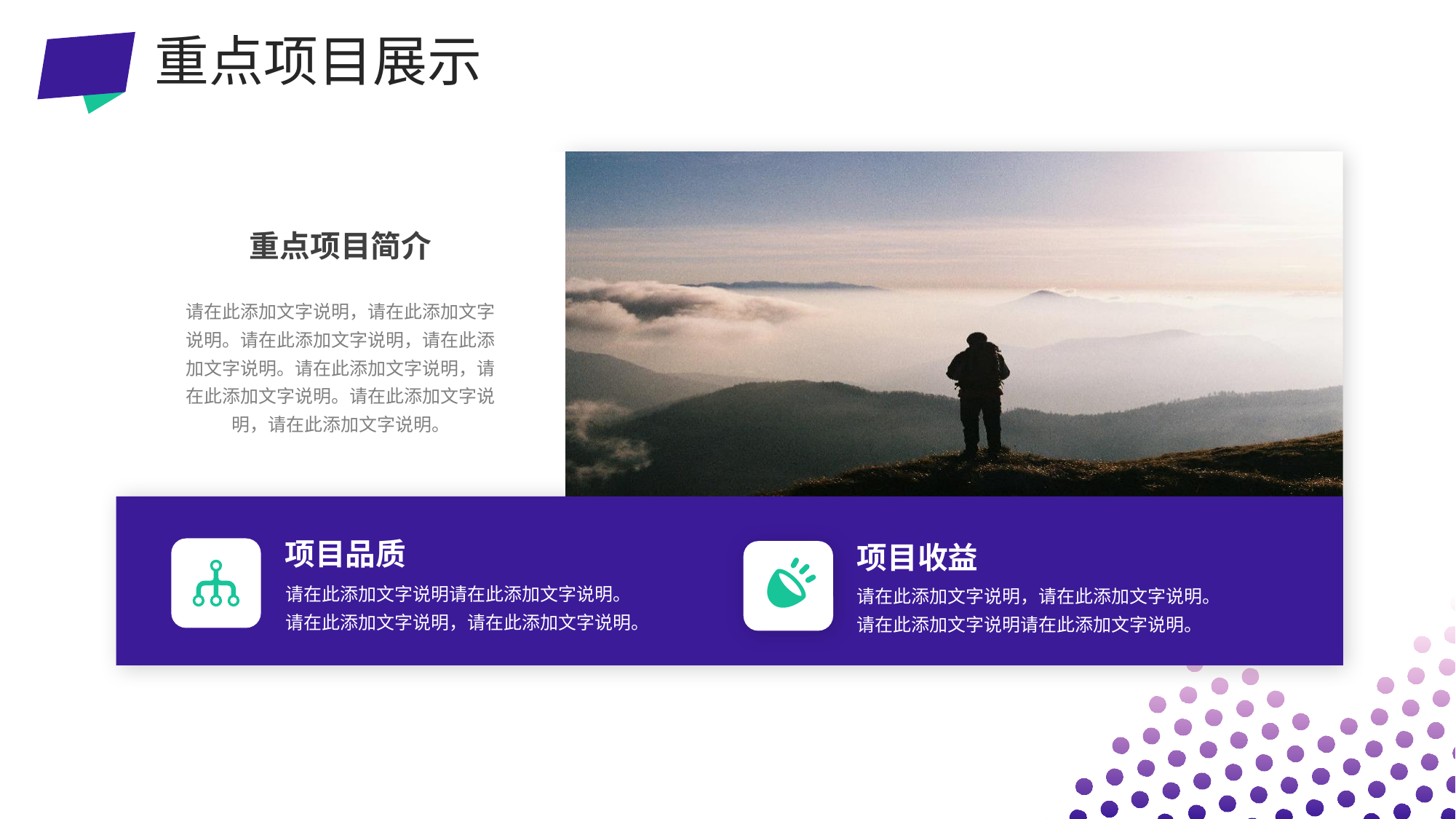

重点项目展示

重点项目简介
请在此添加文字说明，请在此添加文字说明。请在此添加文字说明，请在此添加文字说明。请在此添加文字说明，请在此添加文字说明。请在此添加文字说明，请在此添加文字说明。

请在此添加文字说明请在此添加文字说明。请在此添加文字说明，请在此添加文字说明。
请在此添加文字说明，请在此添加文字说明。请在此添加文字说明请在此添加文字说明。
项目品质

项目收益